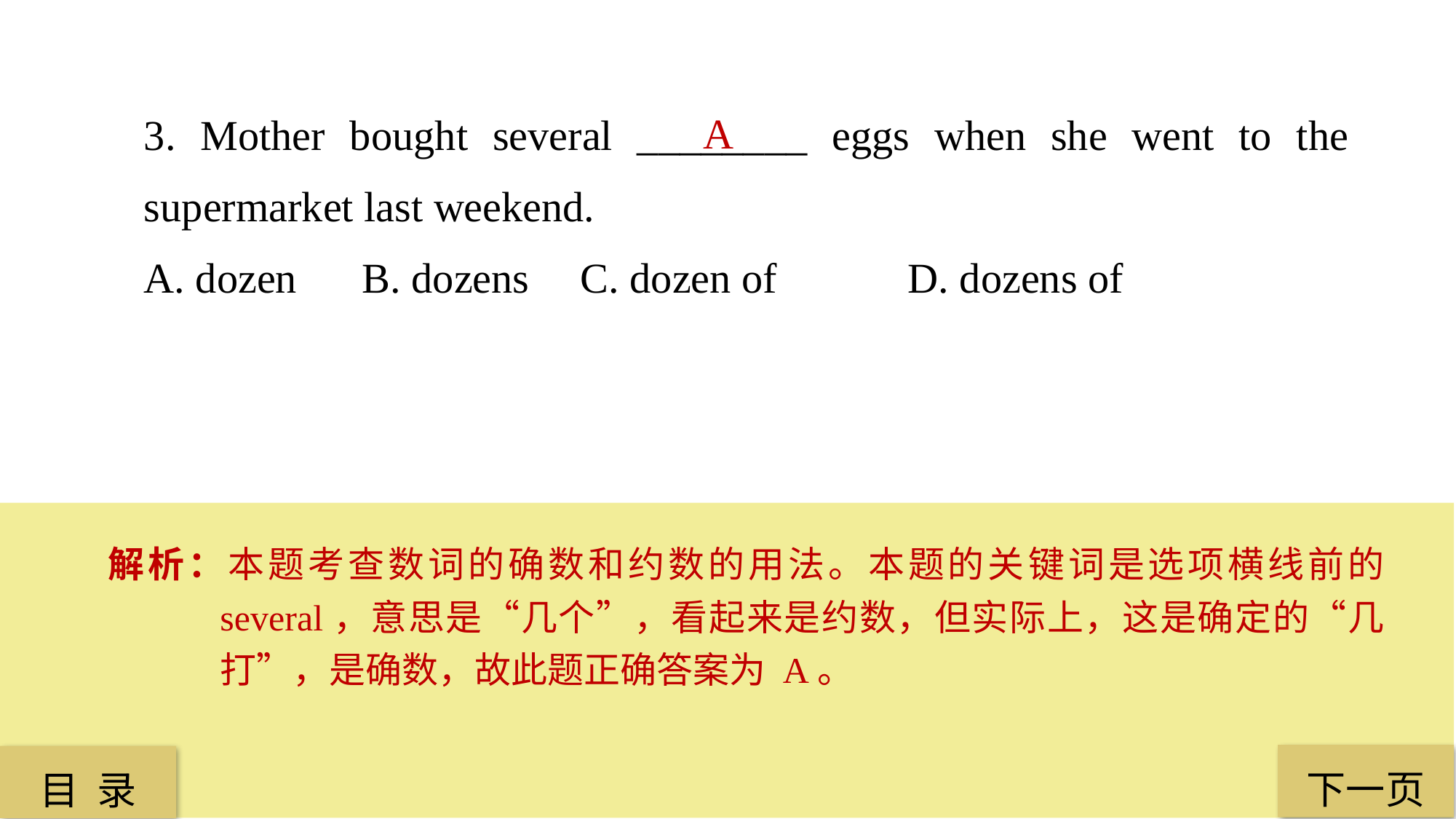

3. Mother bought several ________ eggs when she went to the supermarket last weekend.
A. dozen 	B. dozens 	C. dozen of 		D. dozens of
A
解析：本题考查数词的确数和约数的用法。本题的关键词是选项横线前的 several，意思是“几个”，看起来是约数，但实际上，这是确定的“几打”，是确数，故此题正确答案为 A。